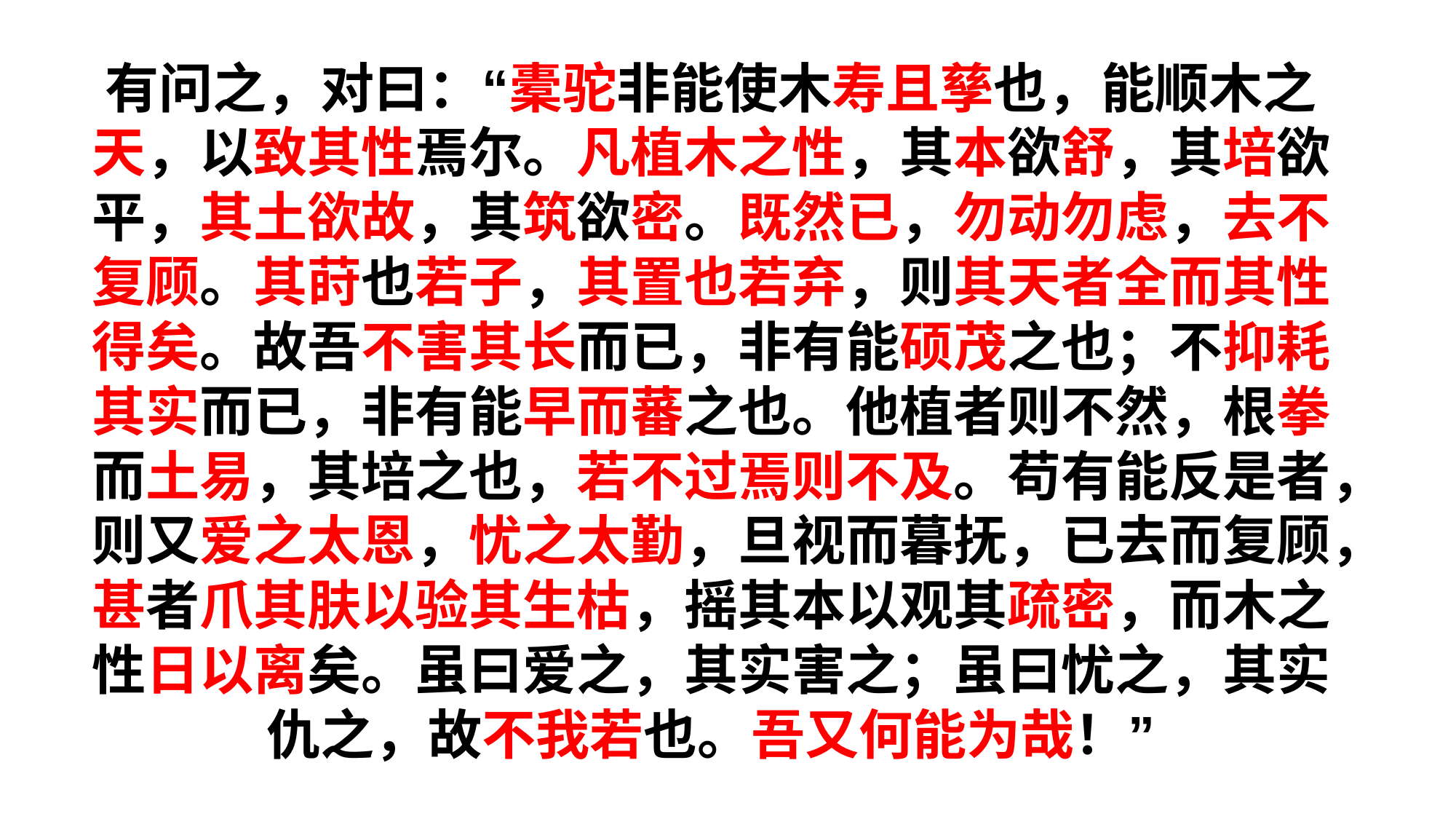

# 有问之，对曰：“橐驼非能使木寿且孳也，能顺木之天，以致其性焉尔。凡植木之性，其本欲舒，其培欲平，其土欲故，其筑欲密。既然已，勿动勿虑，去不复顾。其莳也若子，其置也若弃，则其天者全而其性得矣。故吾不害其长而已，非有能硕茂之也；不抑耗其实而已，非有能早而蕃之也。他植者则不然，根拳而土易，其培之也，若不过焉则不及。苟有能反是者，则又爱之太恩，忧之太勤，旦视而暮抚，已去而复顾，甚者爪其肤以验其生枯，摇其本以观其疏密，而木之性日以离矣。虽曰爱之，其实害之；虽曰忧之，其实仇之，故不我若也。吾又何能为哉！”